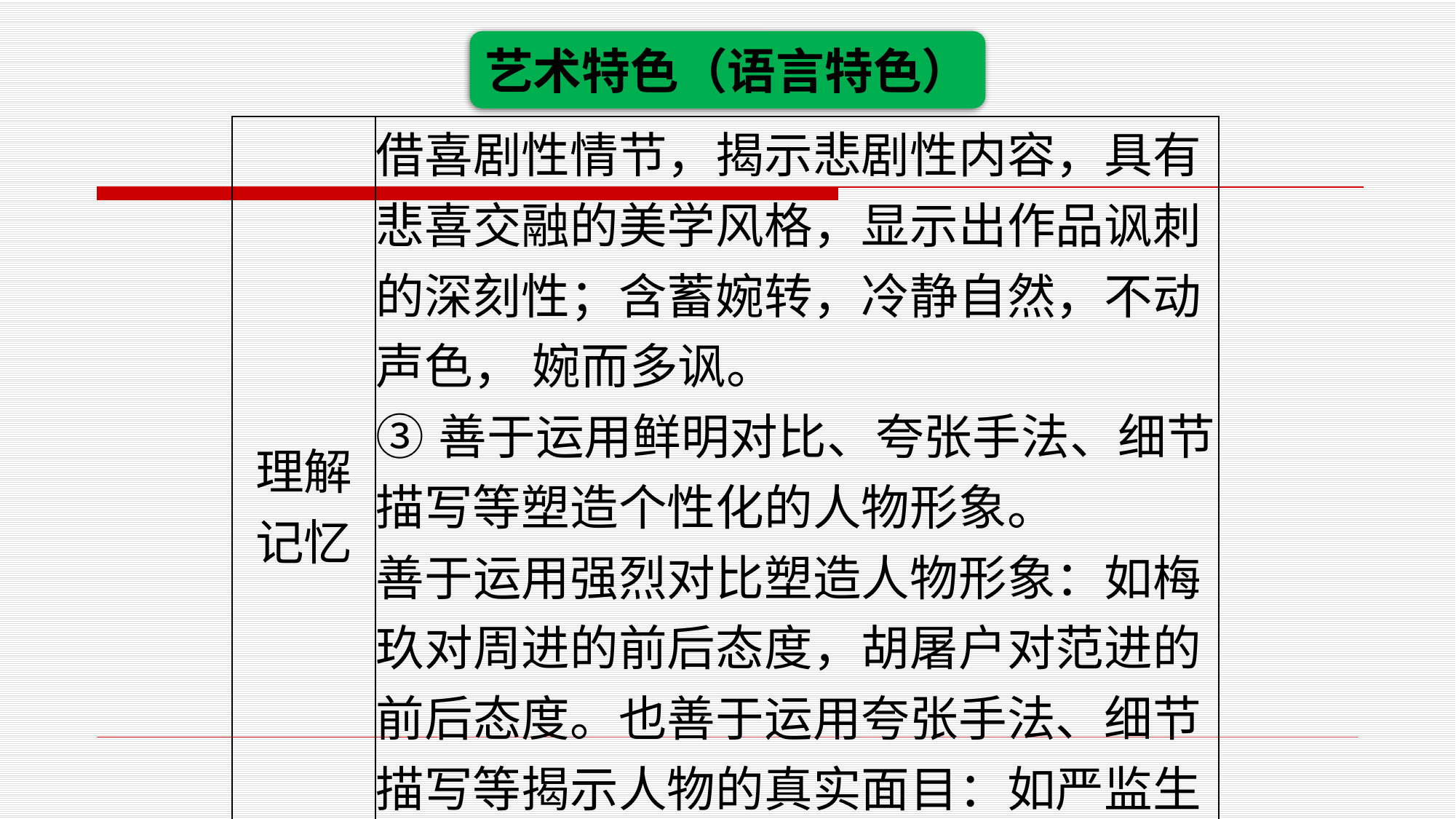

艺术特色（语言特色）
| 理解记忆 | 借喜剧性情节，揭示悲剧性内容，具有悲喜交融的美学风格，显示出作品讽刺的深刻性；含蓄婉转，冷静自然，不动声色， 婉而多讽。 ③善于运用鲜明对比、夸张手法、细节描写等塑造个性化的人物形象。 善于运用强烈对比塑造人物形象：如梅玖对周进的前后态度，胡屠户对范进的前后态度。也善于运用夸张手法、细节描写等揭示人物的真实面目：如严监生的死，再如胡屠户打范进的手隐隐作疼。 |
| --- | --- |